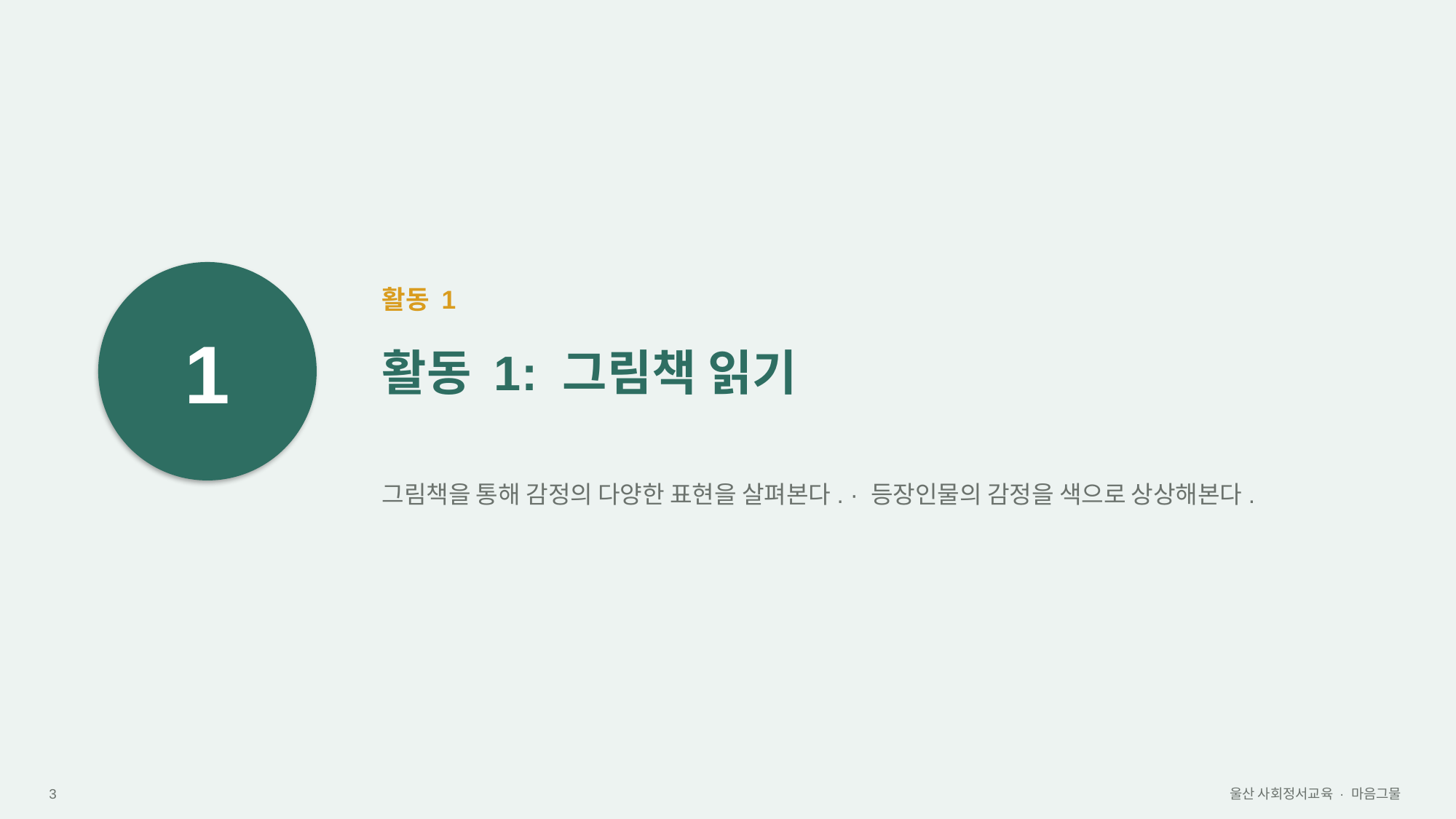

1
활동 1
활동 1: 그림책 읽기
그림책을 통해 감정의 다양한 표현을 살펴본다. · 등장인물의 감정을 색으로 상상해본다.
3
울산 사회정서교육 · 마음그물